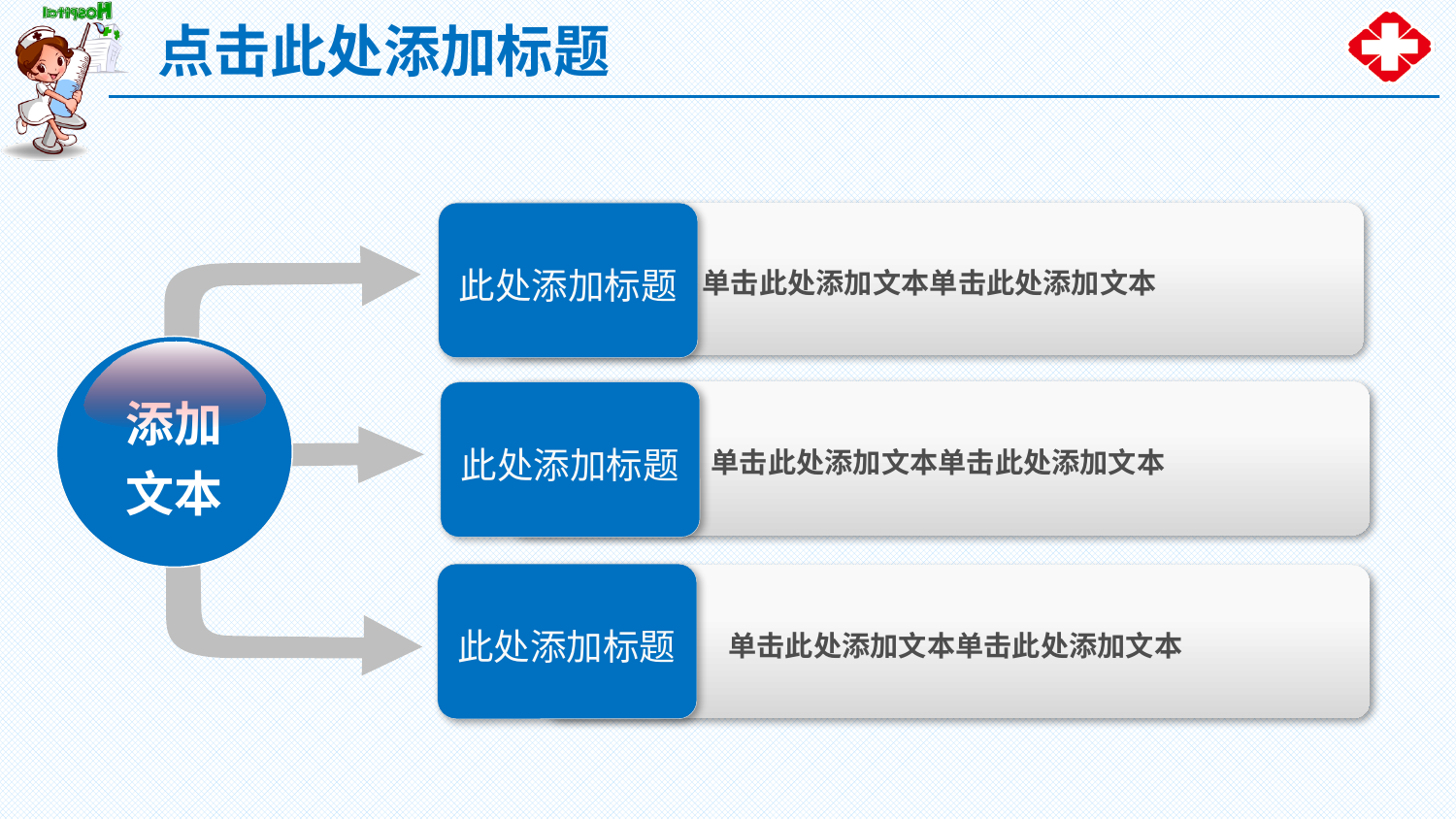

点击此处添加标题
此处添加标题
单击此处添加文本单击此处添加文本

添加
文本

单击此处添加文本单击此处添加文本
此处添加标题

此处添加标题
单击此处添加文本单击此处添加文本